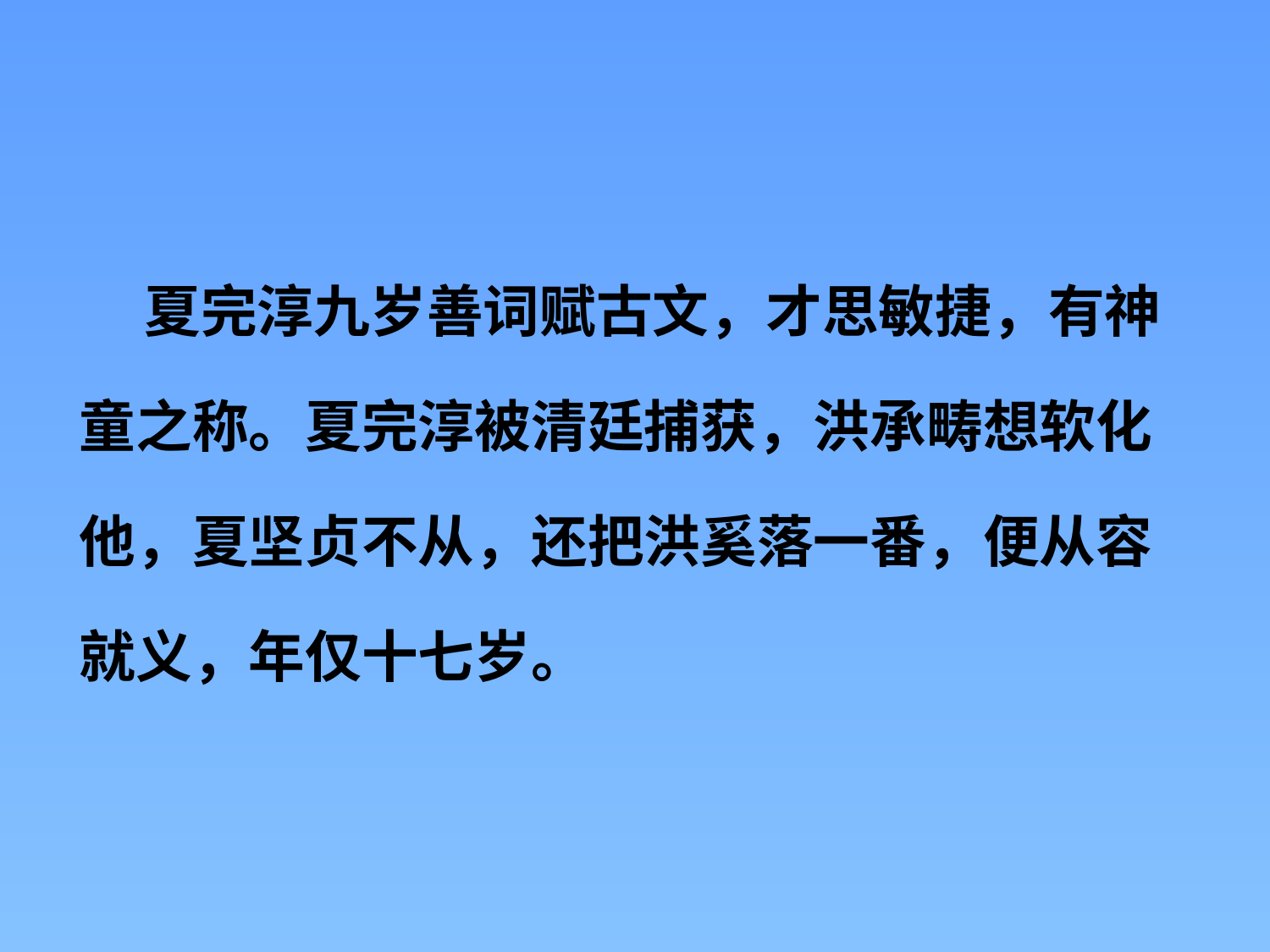

夏完淳九岁善词赋古文，才思敏捷，有神童之称。夏完淳被清廷捕获，洪承畴想软化他，夏坚贞不从，还把洪奚落一番，便从容就义，年仅十七岁。